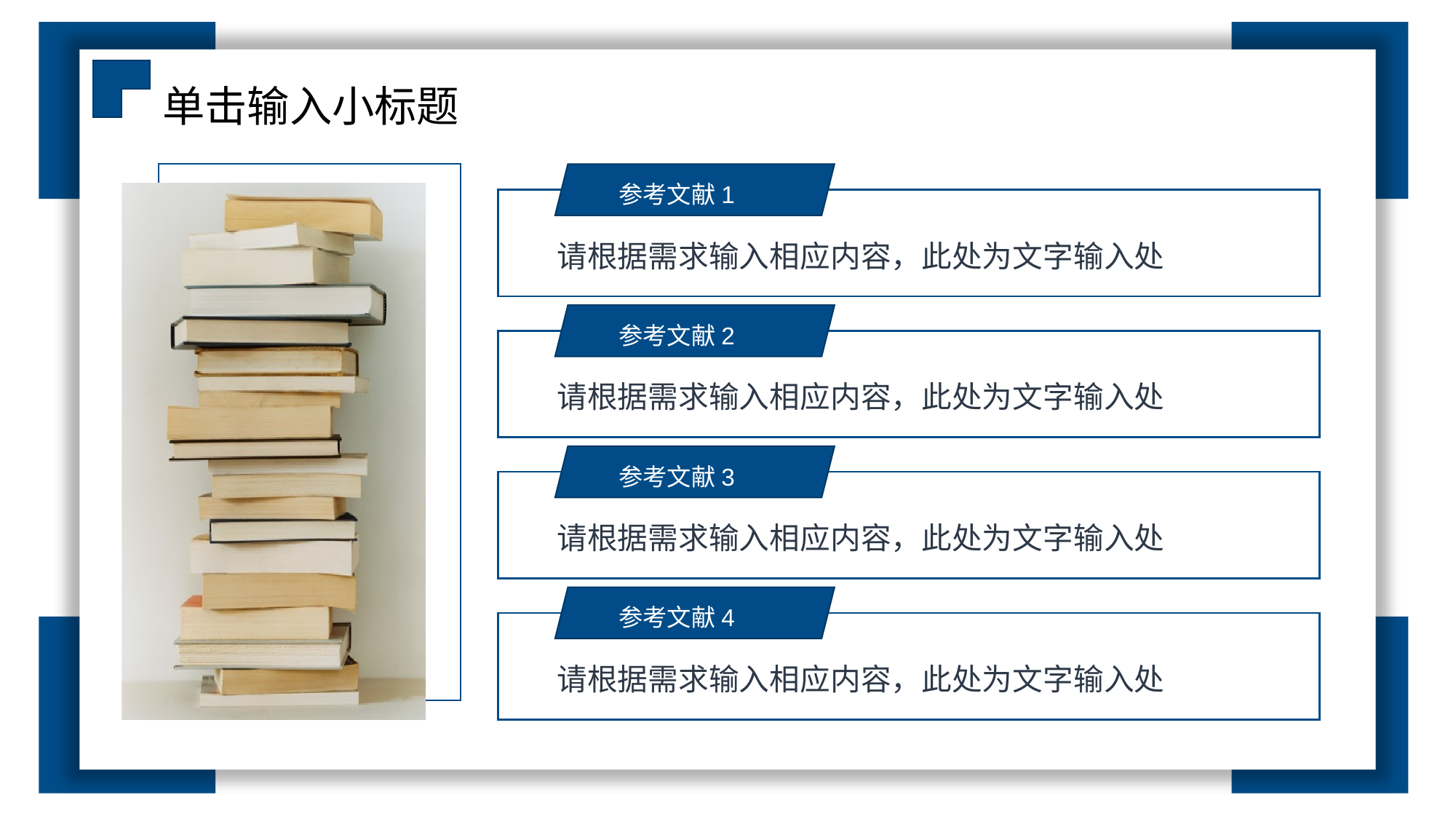

单击输入小标题

参考文献1

请根据需求输入相应内容，此处为文字输入处

参考文献2

请根据需求输入相应内容，此处为文字输入处

参考文献3

请根据需求输入相应内容，此处为文字输入处

参考文献4

请根据需求输入相应内容，此处为文字输入处